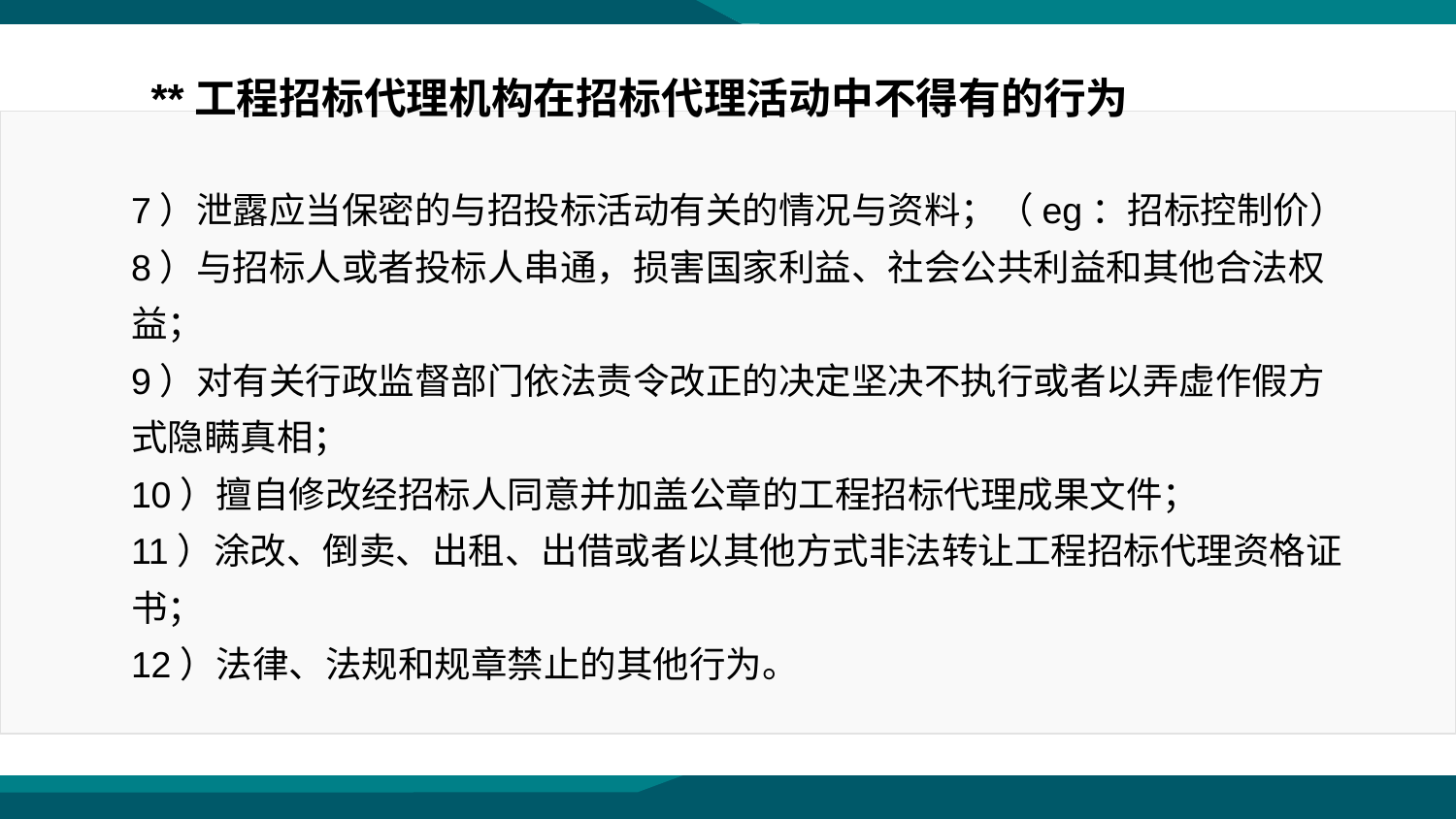

**工程招标代理机构在招标代理活动中不得有的行为
7）泄露应当保密的与招投标活动有关的情况与资料；（eg：招标控制价）
8）与招标人或者投标人串通，损害国家利益、社会公共利益和其他合法权益；
9）对有关行政监督部门依法责令改正的决定坚决不执行或者以弄虚作假方式隐瞒真相；
10）擅自修改经招标人同意并加盖公章的工程招标代理成果文件；
11）涂改、倒卖、出租、出借或者以其他方式非法转让工程招标代理资格证书；
12）法律、法规和规章禁止的其他行为。